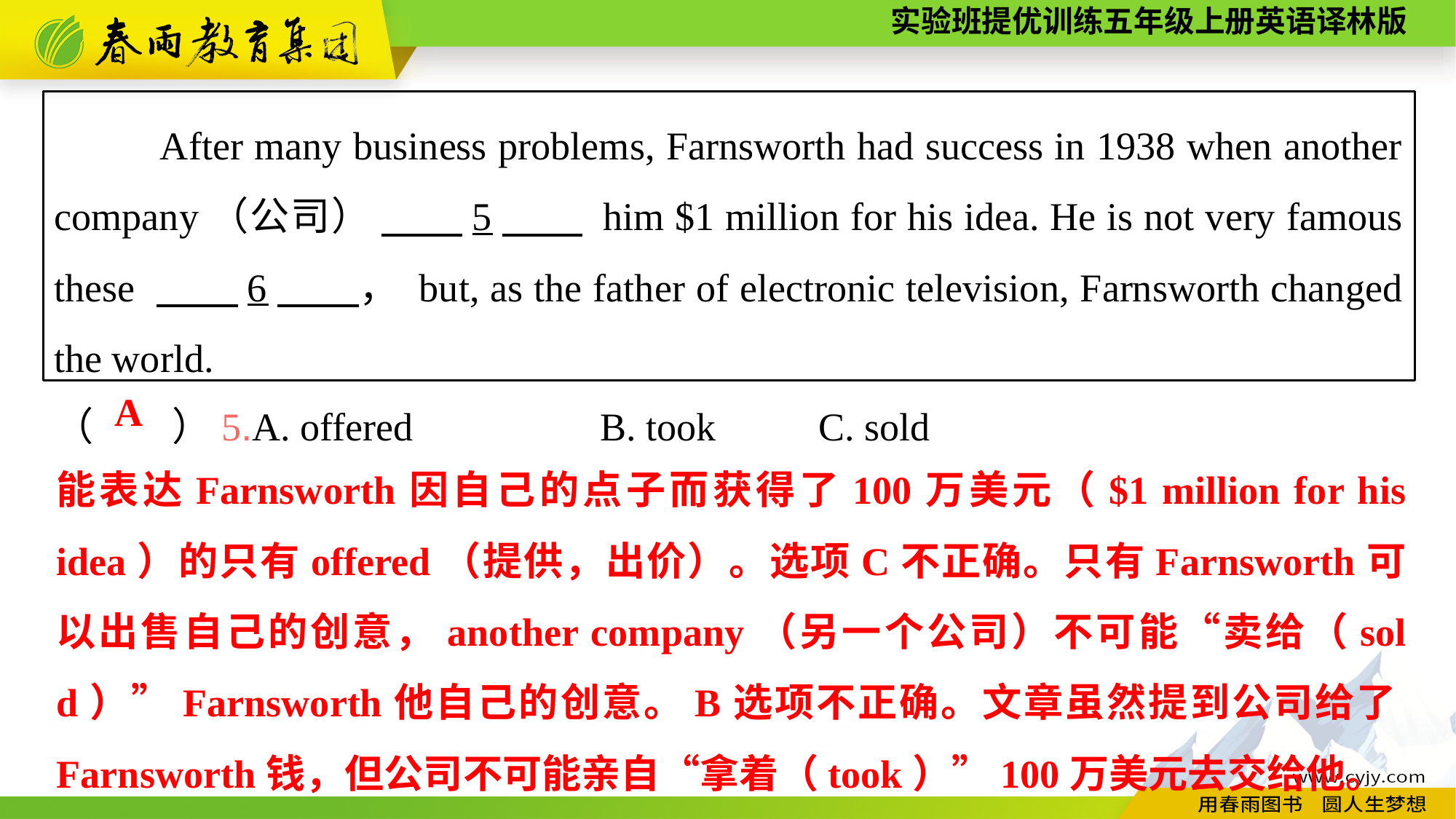

After many business problems, Farnsworth had success in 1938 when another company（公司） 　　5　　 him $1 million for his idea. He is not very famous these 　　6　　， but, as the father of electronic television, Farnsworth changed the world.
（　　）5.A. offered		B. took	C. sold
A
能表达Farnsworth因自己的点子而获得了100万美元（$1 million for his idea）的只有offered（提供，出价）。选项C不正确。只有Farnsworth可以出售自己的创意，another company（另一个公司）不可能“卖给（sold）”Farnsworth他自己的创意。B选项不正确。文章虽然提到公司给了Farnsworth钱，但公司不可能亲自“拿着（took）”100万美元去交给他。